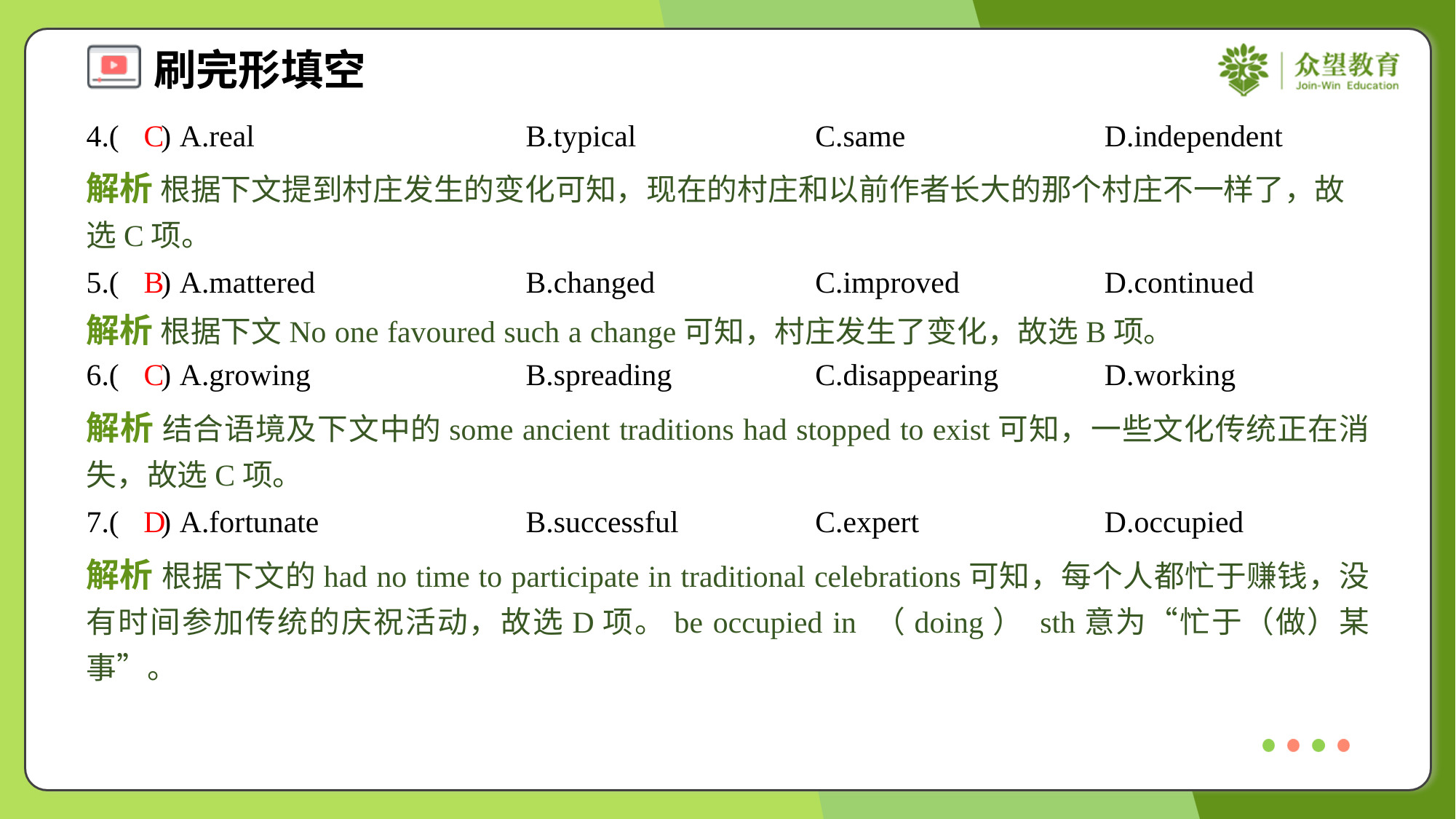

4.(     ) A.real	B.typical	C.same	D.independent
C
解析 根据下文提到村庄发生的变化可知，现在的村庄和以前作者长大的那个村庄不一样了，故选C项。
5.(     ) A.mattered	B.changed	C.improved	D.continued
B
解析 根据下文No one favoured such a change可知，村庄发生了变化，故选B项。
6.(     ) A.growing	B.spreading	C.disappearing	D.working
C
解析 结合语境及下文中的some ancient traditions had stopped to exist可知，一些文化传统正在消失，故选C项。
7.(     ) A.fortunate	B.successful	C.expert	D.occupied
D
解析 根据下文的had no time to participate in traditional celebrations可知，每个人都忙于赚钱，没有时间参加传统的庆祝活动，故选D项。be occupied in （doing） sth意为“忙于（做）某事”。